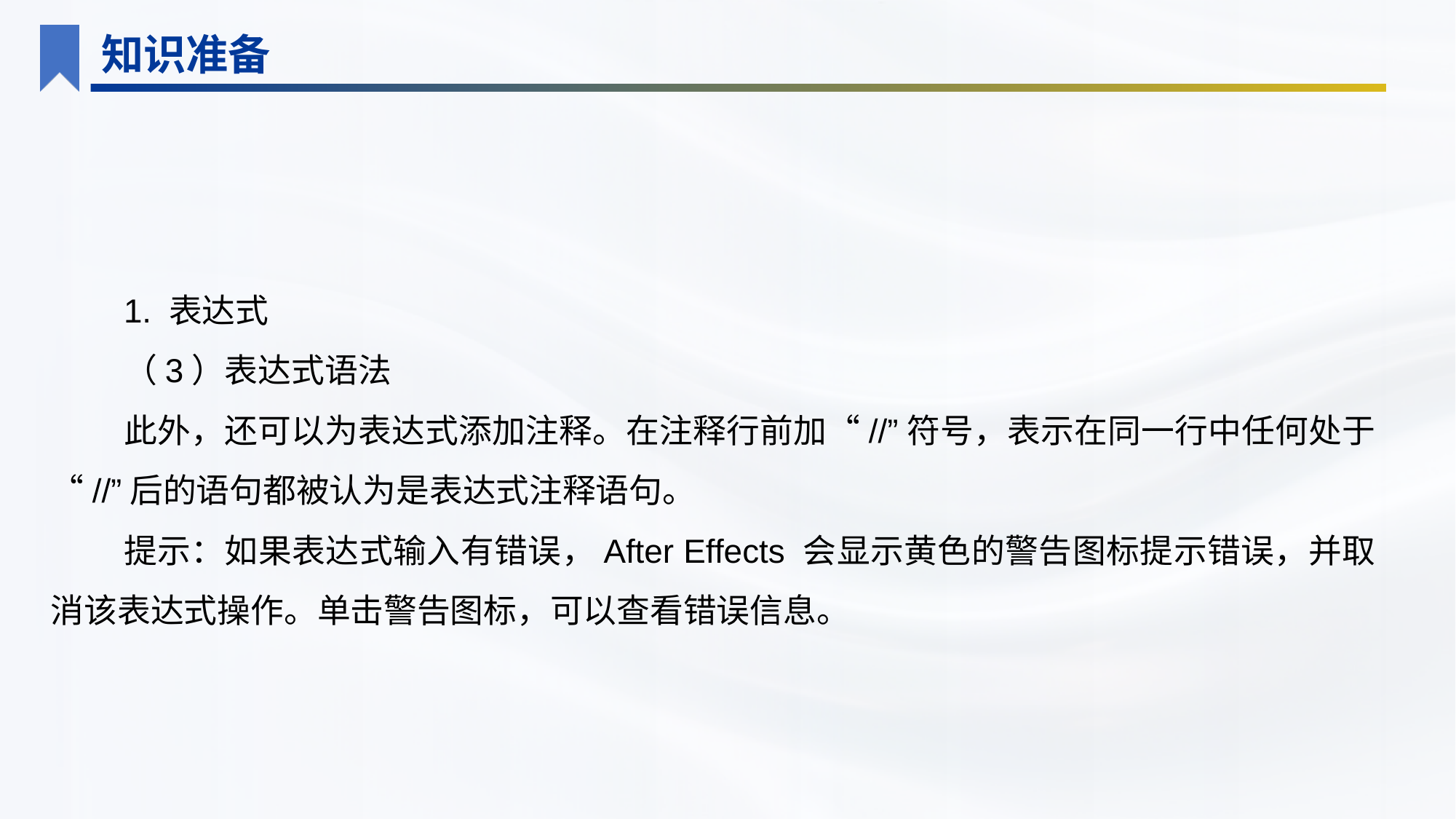

知识准备
1. 表达式
（3）表达式语法
此外，还可以为表达式添加注释。在注释行前加“//”符号，表示在同一行中任何处于“//”后的语句都被认为是表达式注释语句。
提示：如果表达式输入有错误，After Effects 会显示黄色的警告图标提示错误，并取消该表达式操作。单击警告图标，可以查看错误信息。